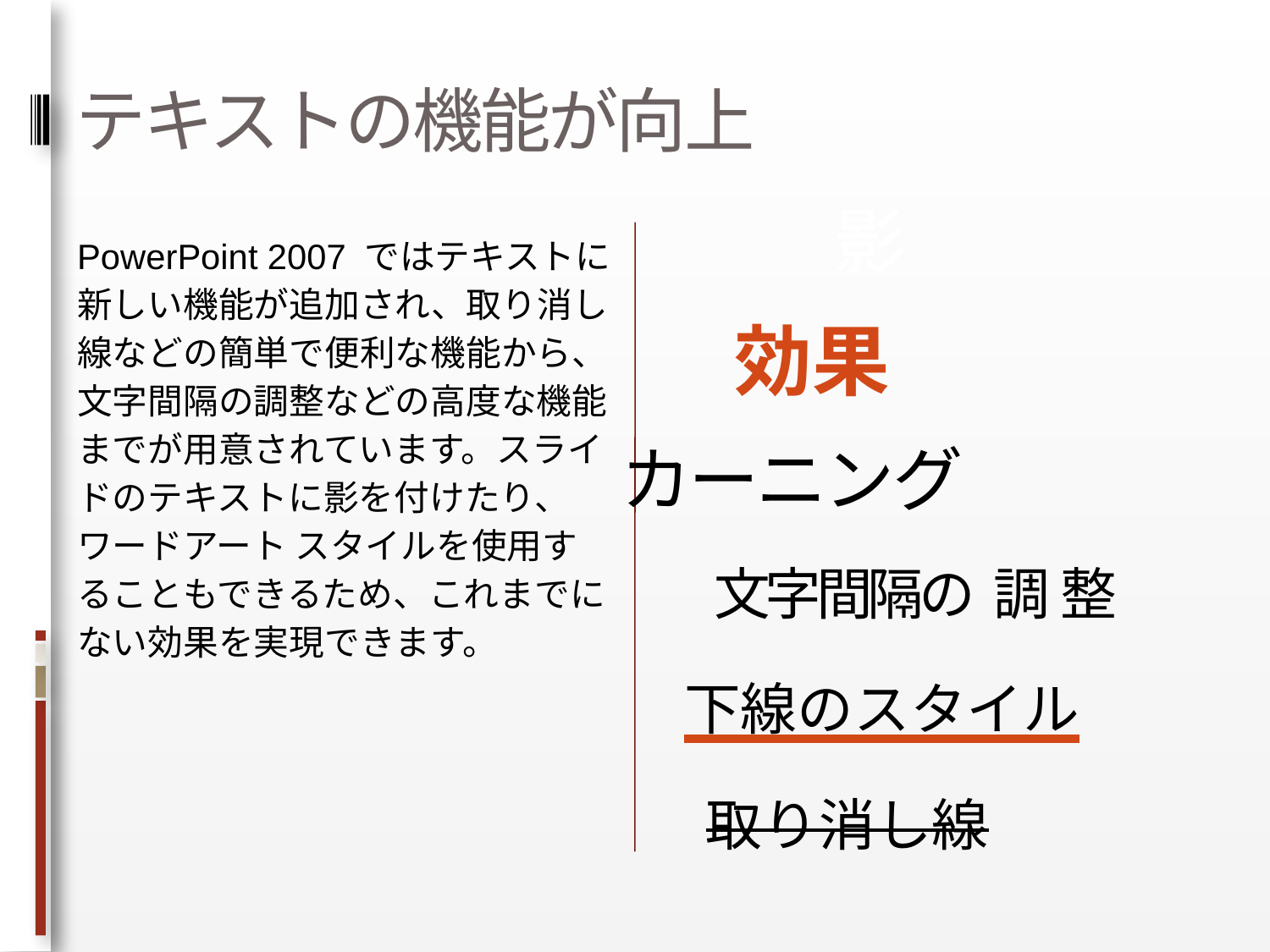

# テキストの機能が向上
影
PowerPoint 2007 ではテキストに新しい機能が追加され、取り消し線などの簡単で便利な機能から、文字間隔の調整などの高度な機能までが用意されています。スライドのテキストに影を付けたり、ワードアート スタイルを使用することもできるため、これまでにない効果を実現できます。
効果
カーニング
文字間隔の 調整
下線のスタイル
取り消し線